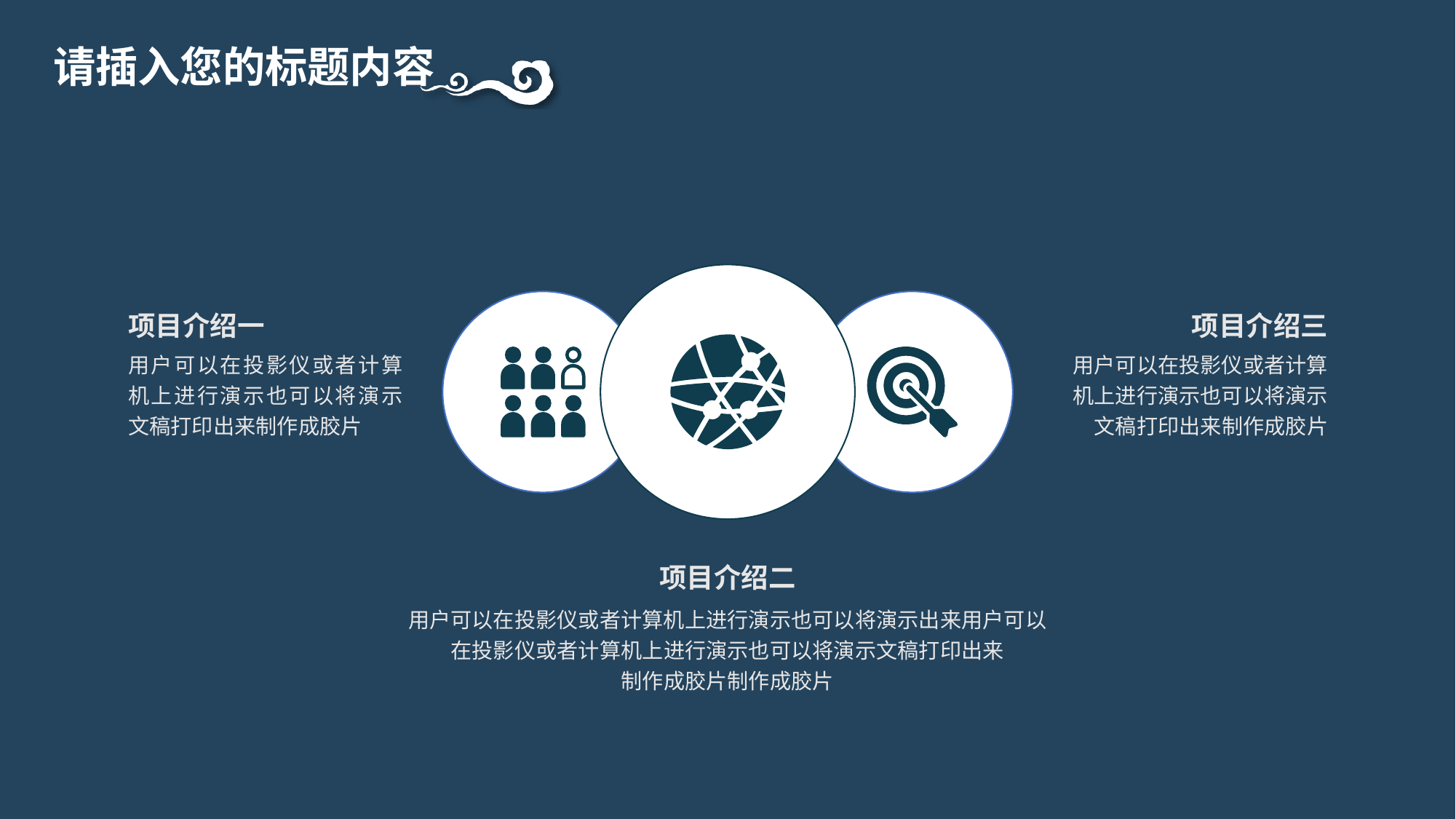

请插入您的标题内容

项目介绍一
用户可以在投影仪或者计算机上进行演示也可以将演示文稿打印出来制作成胶片
项目介绍三
用户可以在投影仪或者计算机上进行演示也可以将演示文稿打印出来制作成胶片

项目介绍二
用户可以在投影仪或者计算机上进行演示也可以将演示出来用户可以在投影仪或者计算机上进行演示也可以将演示文稿打印出来
制作成胶片制作成胶片